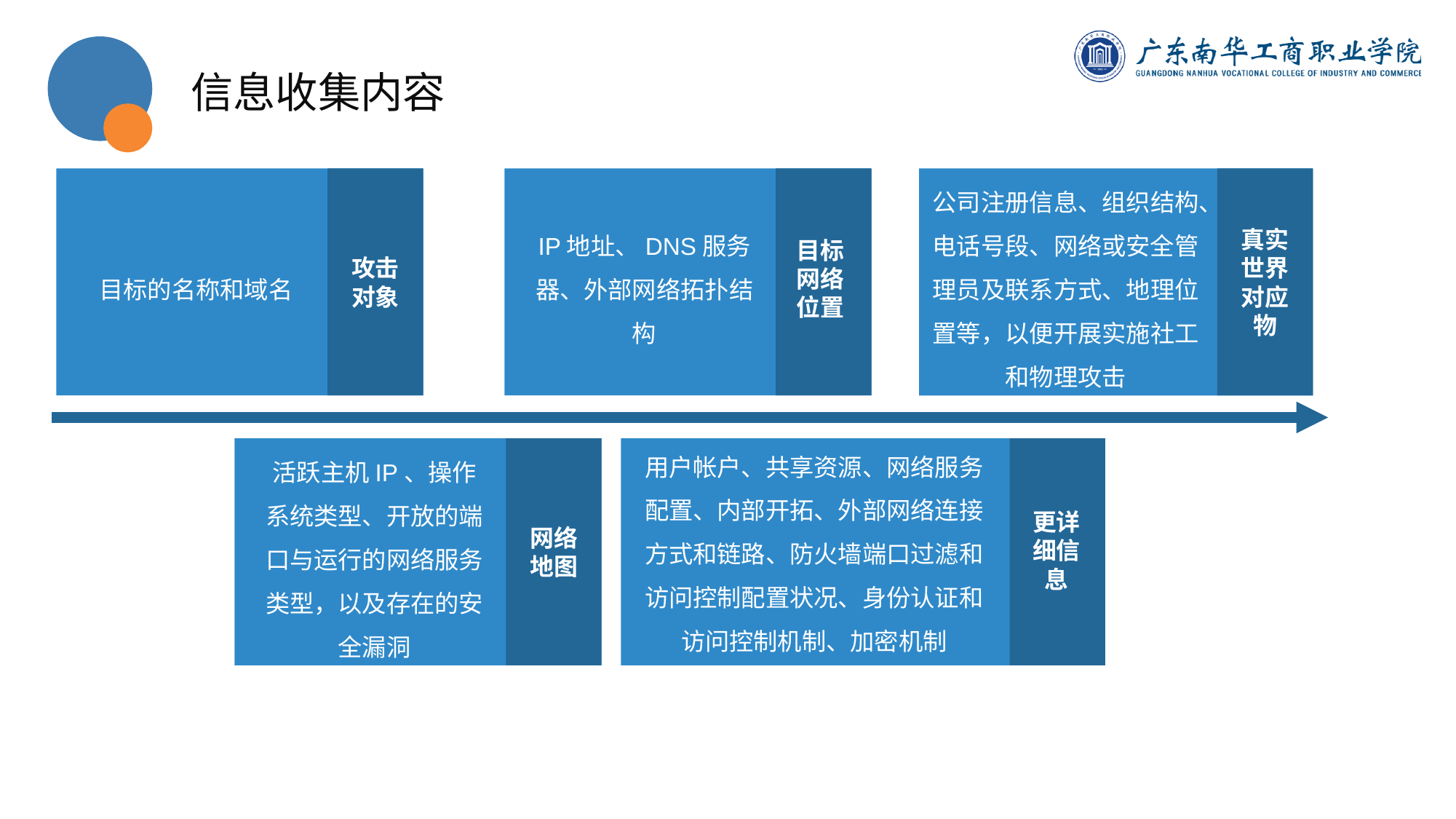

信息收集内容

目标网络位置
攻击对象
真实世界对应物
目标的名称和域名
IP地址、DNS服务器、外部网络拓扑结构
公司注册信息、组织结构、电话号段、网络或安全管理员及联系方式、地理位置等，以便开展实施社工和物理攻击

更详细信息
网络地图
用户帐户、共享资源、网络服务配置、内部开拓、外部网络连接方式和链路、防火墙端口过滤和访问控制配置状况、身份认证和访问控制机制、加密机制
活跃主机IP、操作系统类型、开放的端口与运行的网络服务类型，以及存在的安全漏洞